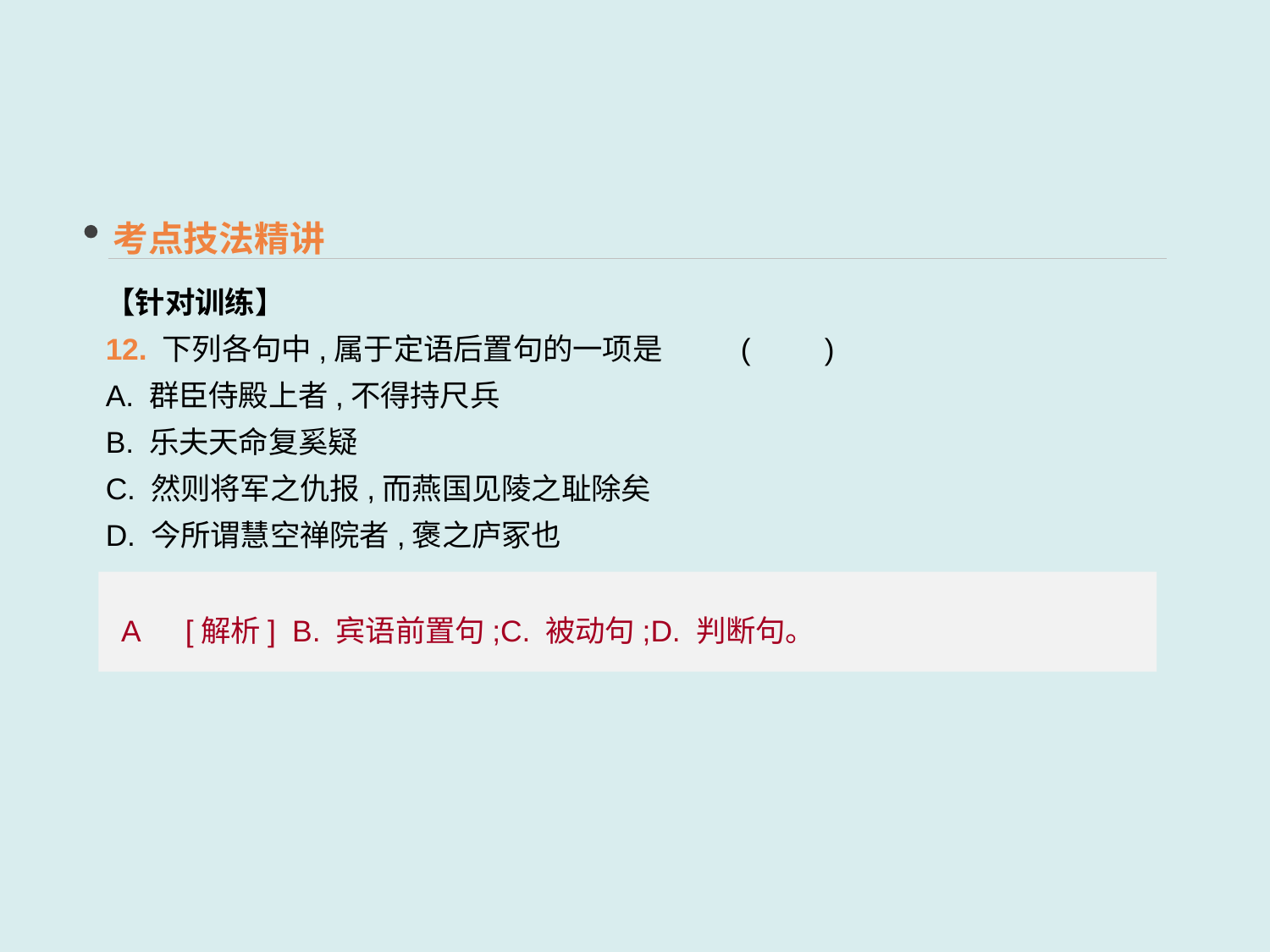

考点技法精讲

【针对训练】
12. 下列各句中,属于定语后置句的一项是	(　　)
A. 群臣侍殿上者,不得持尺兵
B. 乐夫天命复奚疑
C. 然则将军之仇报,而燕国见陵之耻除矣
D. 今所谓慧空禅院者,褒之庐冢也

A　[解析]  B. 宾语前置句;C. 被动句;D. 判断句。